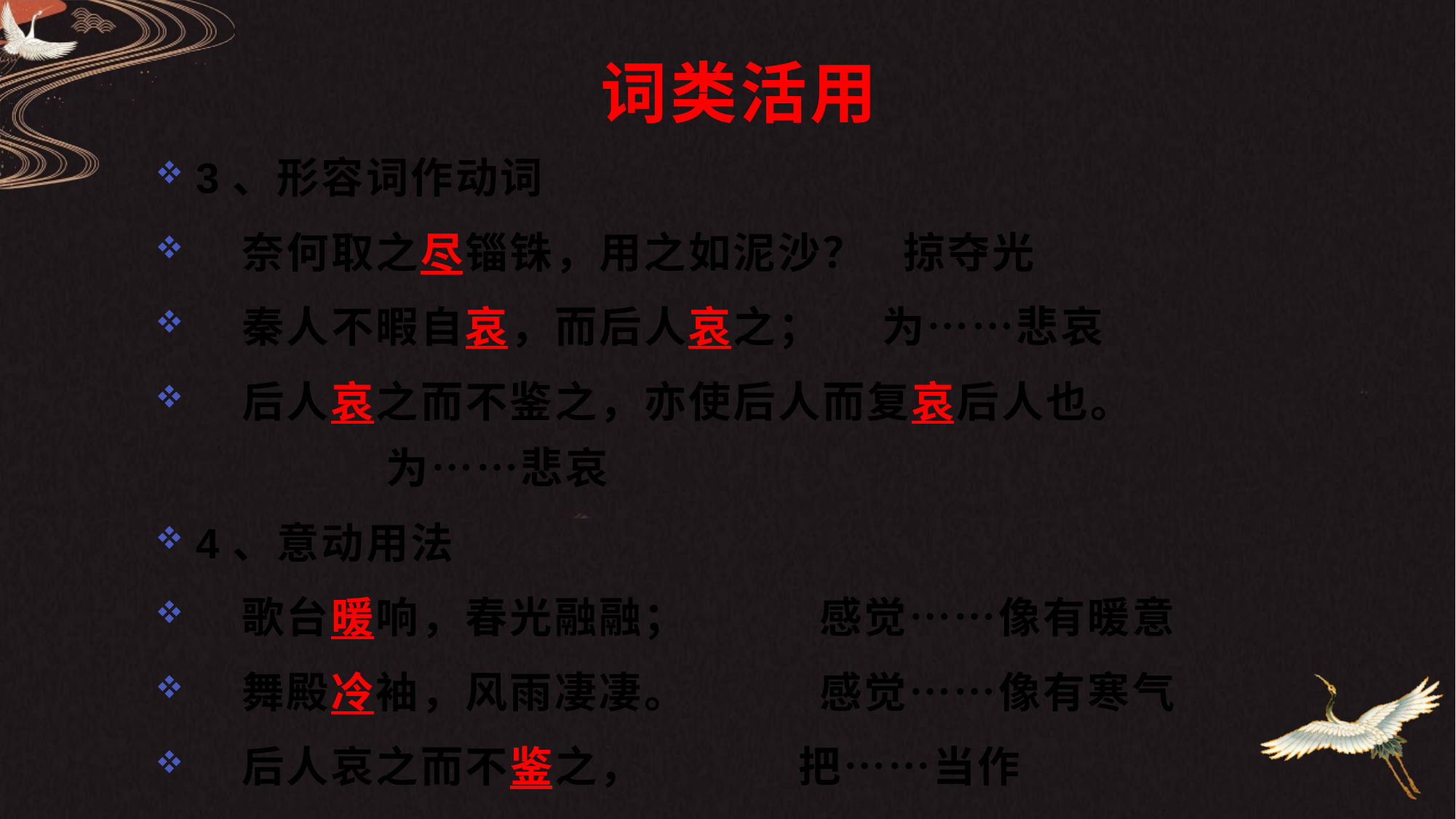

# 词类活用
3、形容词作动词
   奈何取之尽锱铢，用之如泥沙？   掠夺光
   秦人不暇自哀，而后人哀之；     为……悲哀
   后人哀之而不鉴之，亦使后人而复哀后人也。                        为……悲哀
4、意动用法
   歌台暖响，春光融融；           感觉……像有暖意
   舞殿冷袖，风雨凄凄。           感觉……像有寒气
   后人哀之而不鉴之，             把……当作